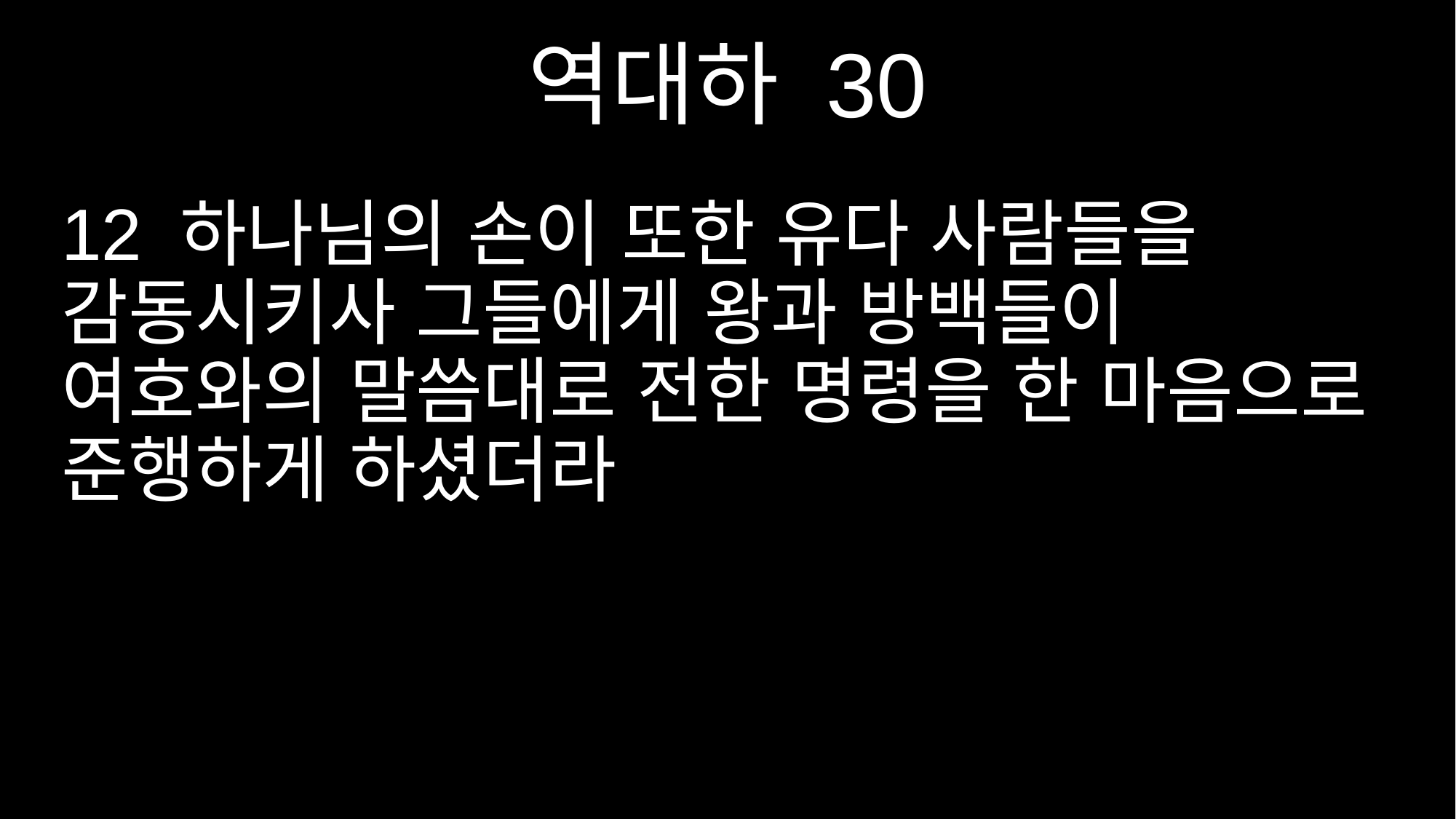

역대하 30
12 하나님의 손이 또한 유다 사람들을 감동시키사 그들에게 왕과 방백들이 여호와의 말씀대로 전한 명령을 한 마음으로 준행하게 하셨더라